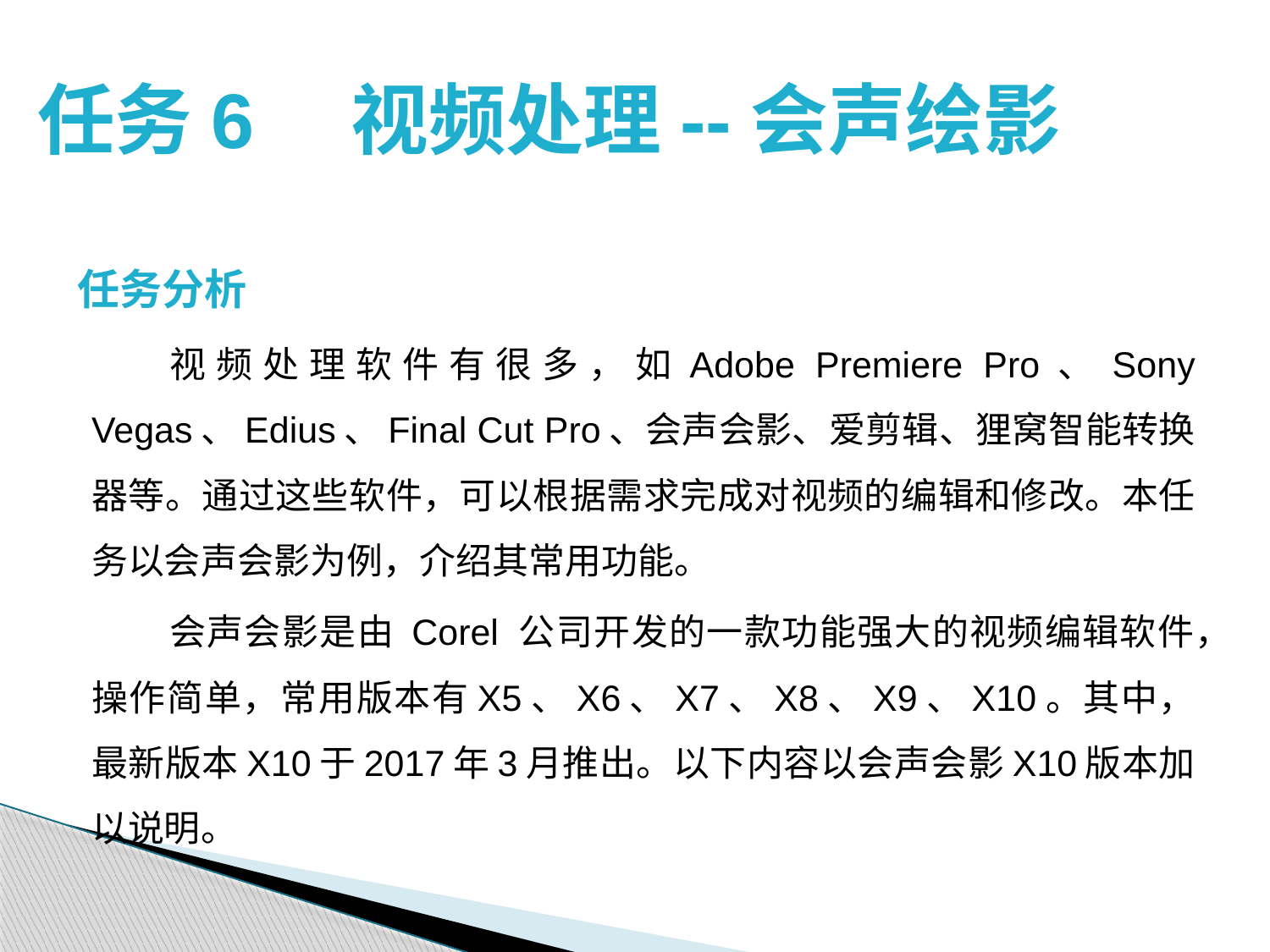

# 任务6　视频处理--会声绘影
任务分析
视频处理软件有很多，如Adobe Premiere Pro、Sony Vegas、Edius、Final Cut Pro、会声会影、爱剪辑、狸窝智能转换器等。通过这些软件，可以根据需求完成对视频的编辑和修改。本任务以会声会影为例，介绍其常用功能。
会声会影是由 Corel 公司开发的一款功能强大的视频编辑软件，操作简单，常用版本有X5、X6、X7、X8、X9、X10。其中，最新版本X10于2017年3月推出。以下内容以会声会影X10版本加以说明。